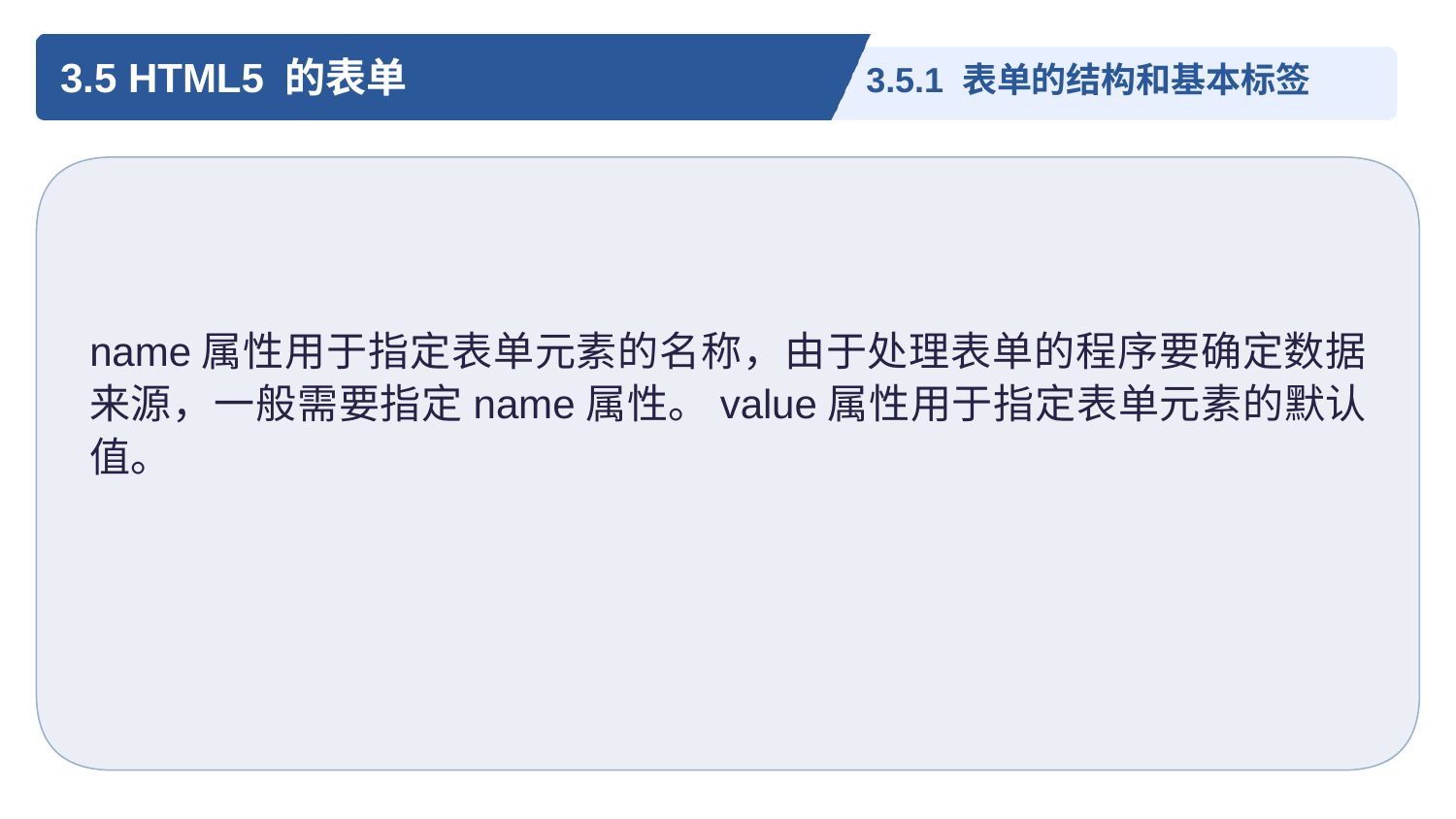

3.5 HTML5 的表单
3.5.1 表单的结构和基本标签

name属性用于指定表单元素的名称，由于处理表单的程序要确定数据来源，一般需要指定name属性。value属性用于指定表单元素的默认值。